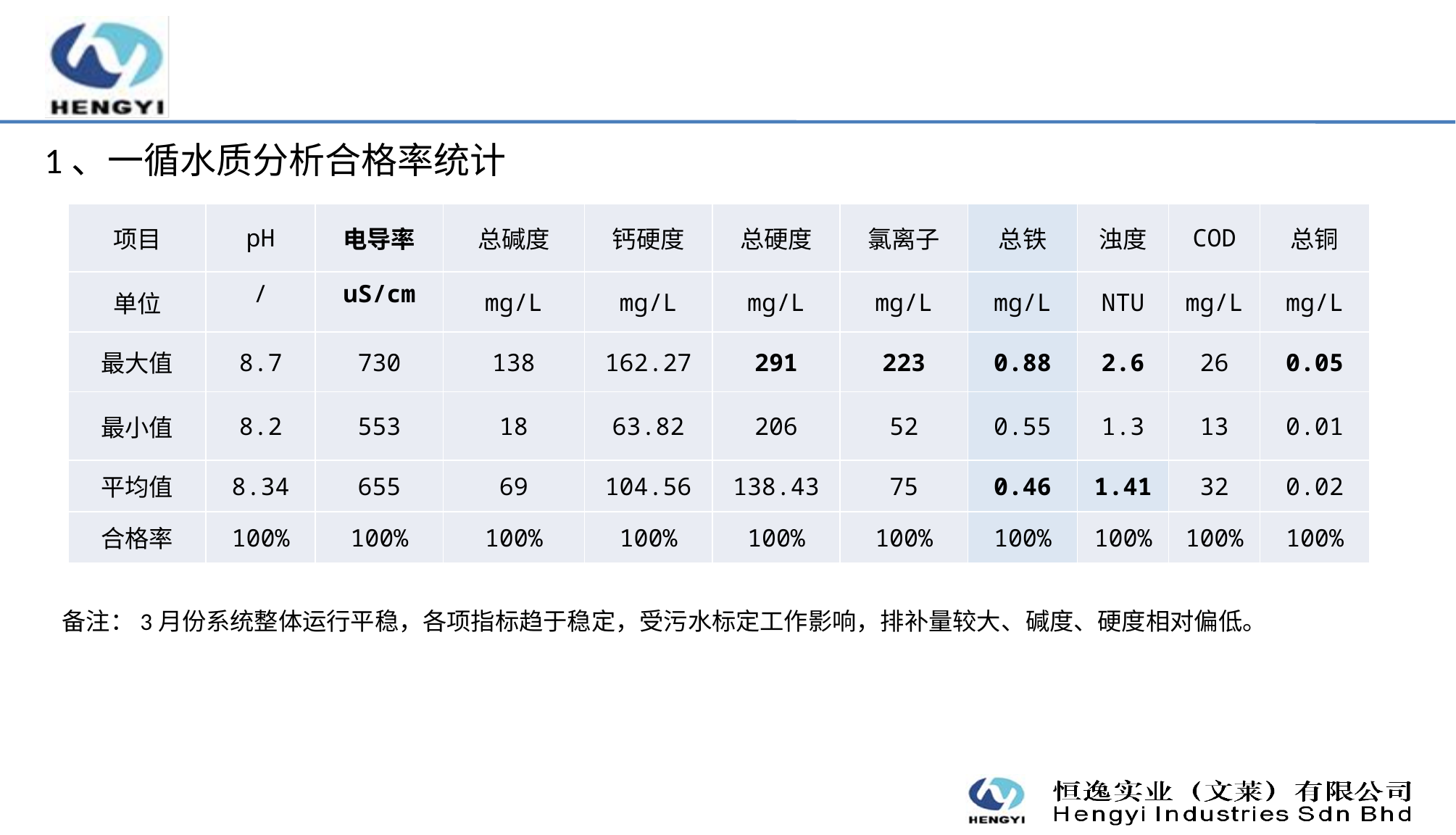

1、一循水质分析合格率统计
| 项目 | pH | 电导率 | 总碱度 | 钙硬度 | 总硬度 | 氯离子 | 总铁 | 浊度 | COD | 总铜 |
| --- | --- | --- | --- | --- | --- | --- | --- | --- | --- | --- |
| 单位 | / | uS/cm | mg/L | mg/L | mg/L | mg/L | mg/L | NTU | mg/L | mg/L |
| 最大值 | 8.7 | 730 | 138 | 162.27 | 291 | 223 | 0.88 | 2.6 | 26 | 0.05 |
| 最小值 | 8.2 | 553 | 18 | 63.82 | 206 | 52 | 0.55 | 1.3 | 13 | 0.01 |
| 平均值 | 8.34 | 655 | 69 | 104.56 | 138.43 | 75 | 0.46 | 1.41 | 32 | 0.02 |
| 合格率 | 100% | 100% | 100% | 100% | 100% | 100% | 100% | 100% | 100% | 100% |
备注：3月份系统整体运行平稳，各项指标趋于稳定，受污水标定工作影响，排补量较大、碱度、硬度相对偏低。